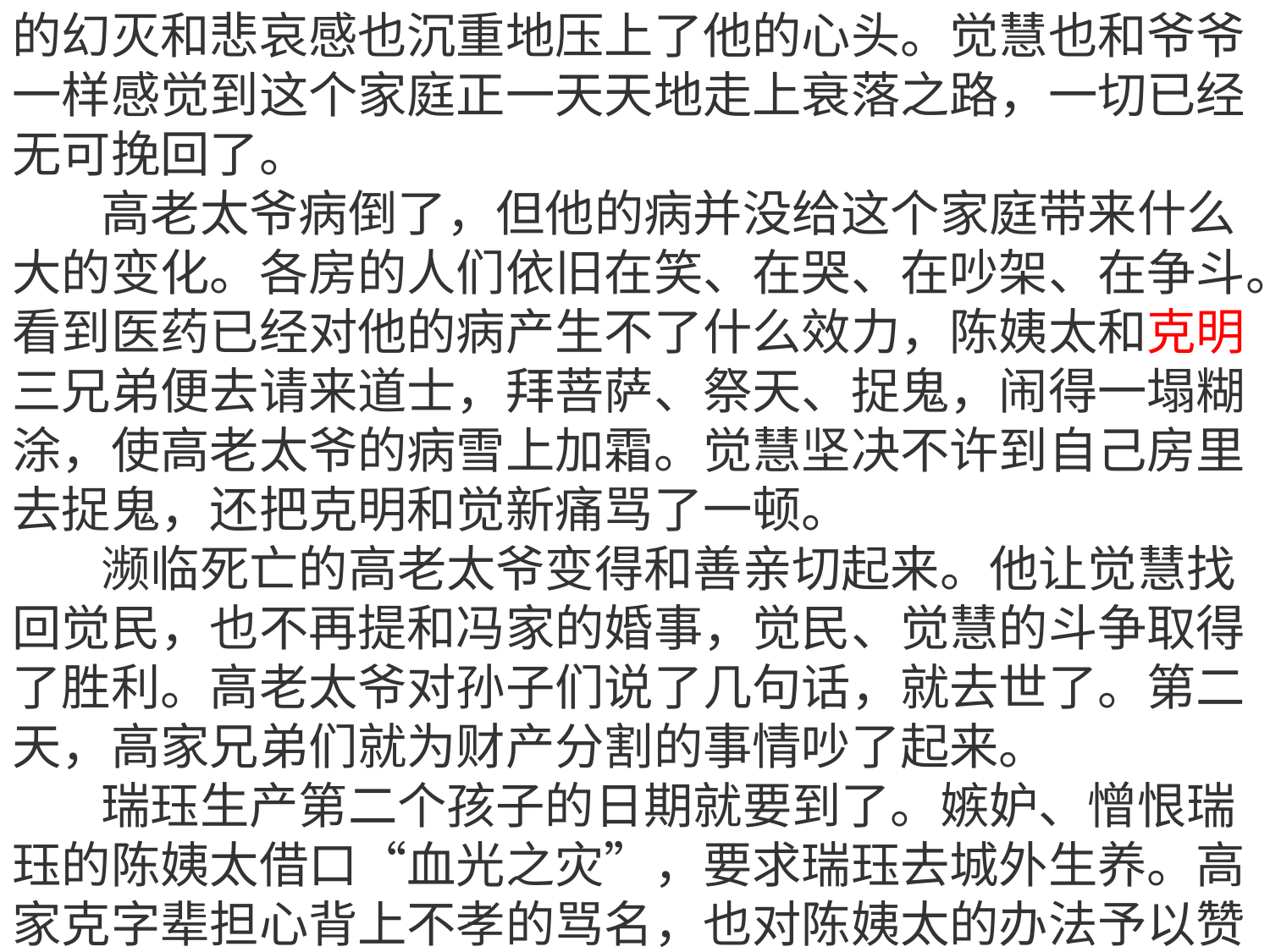

的幻灭和悲哀感也沉重地压上了他的心头。觉慧也和爷爷一样感觉到这个家庭正一天天地走上衰落之路，一切已经无可挽回了。
       高老太爷病倒了，但他的病并没给这个家庭带来什么大的变化。各房的人们依旧在笑、在哭、在吵架、在争斗。看到医药已经对他的病产生不了什么效力，陈姨太和克明三兄弟便去请来道士，拜菩萨、祭天、捉鬼，闹得一塌糊涂，使高老太爷的病雪上加霜。觉慧坚决不许到自己房里去捉鬼，还把克明和觉新痛骂了一顿。
       濒临死亡的高老太爷变得和善亲切起来。他让觉慧找回觉民，也不再提和冯家的婚事，觉民、觉慧的斗争取得了胜利。高老太爷对孙子们说了几句话，就去世了。第二天，高家兄弟们就为财产分割的事情吵了起来。
       瑞珏生产第二个孩子的日期就要到了。嫉妒、憎恨瑞珏的陈姨太借口“血光之灾”，要求瑞珏去城外生养。高家克字辈担心背上不孝的骂名，也对陈姨太的办法予以赞成，